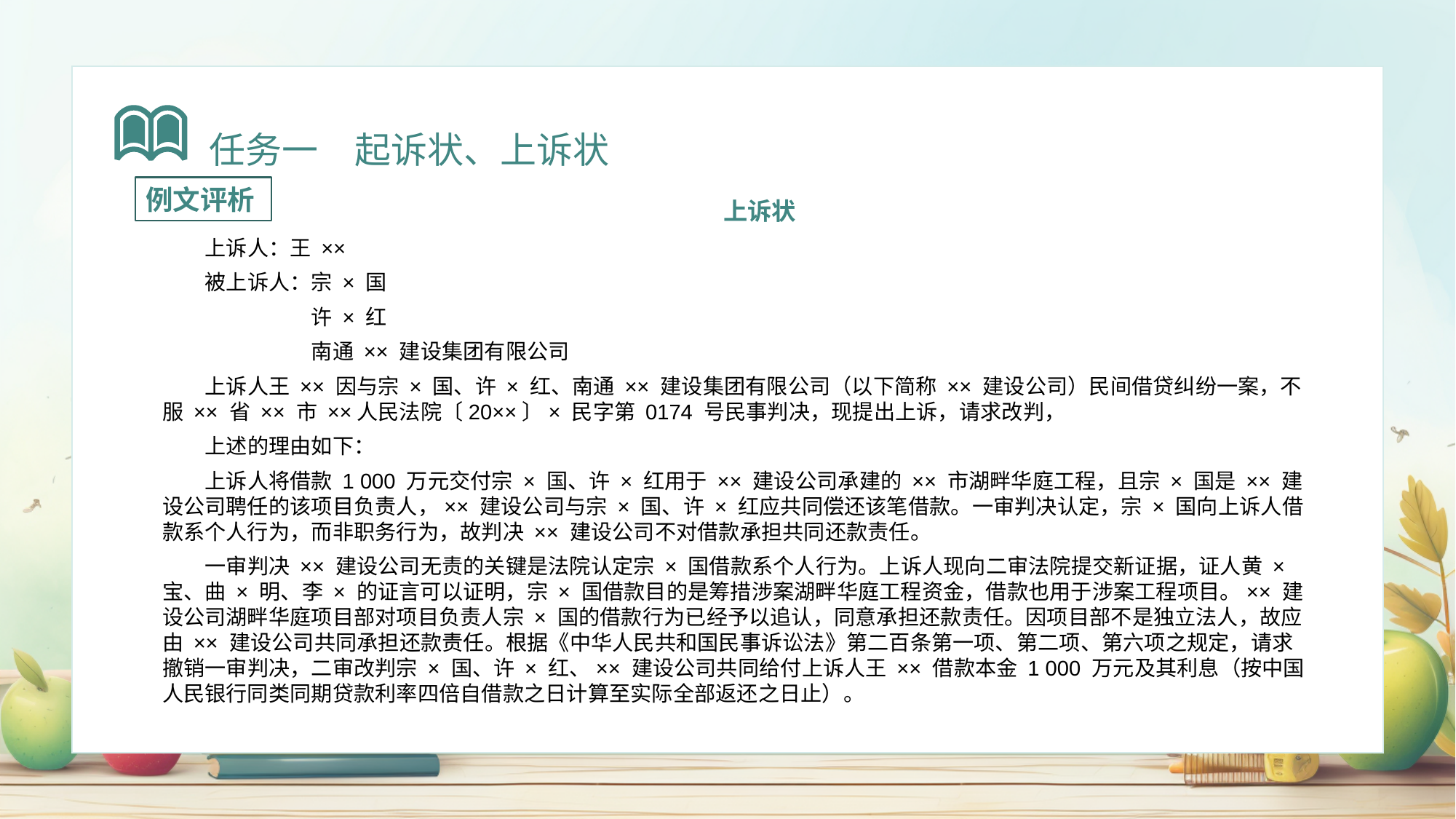

任务一　起诉状、上诉状

例文评析
上诉状
上诉人：王 ××
被上诉人：宗 × 国
　　　　　许 × 红
　　　　　南通 ×× 建设集团有限公司
上诉人王 ×× 因与宗 × 国、许 × 红、南通 ×× 建设集团有限公司（以下简称 ×× 建设公司）民间借贷纠纷一案，不服 ×× 省 ×× 市 ××人民法院〔20××〕× 民字第 0174 号民事判决，现提出上诉，请求改判，
上述的理由如下：
上诉人将借款 1 000 万元交付宗 × 国、许 × 红用于 ×× 建设公司承建的 ×× 市湖畔华庭工程，且宗 × 国是 ×× 建设公司聘任的该项目负责人，×× 建设公司与宗 × 国、许 × 红应共同偿还该笔借款。一审判决认定，宗 × 国向上诉人借款系个人行为，而非职务行为，故判决 ×× 建设公司不对借款承担共同还款责任。
一审判决 ×× 建设公司无责的关键是法院认定宗 × 国借款系个人行为。上诉人现向二审法院提交新证据，证人黄 × 宝、曲 × 明、李 × 的证言可以证明，宗 × 国借款目的是筹措涉案湖畔华庭工程资金，借款也用于涉案工程项目。×× 建设公司湖畔华庭项目部对项目负责人宗 × 国的借款行为已经予以追认，同意承担还款责任。因项目部不是独立法人，故应由 ×× 建设公司共同承担还款责任。根据《中华人民共和国民事诉讼法》第二百条第一项、第二项、第六项之规定，请求撤销一审判决，二审改判宗 × 国、许 × 红、×× 建设公司共同给付上诉人王 ×× 借款本金 1 000 万元及其利息（按中国人民银行同类同期贷款利率四倍自借款之日计算至实际全部返还之日止）。